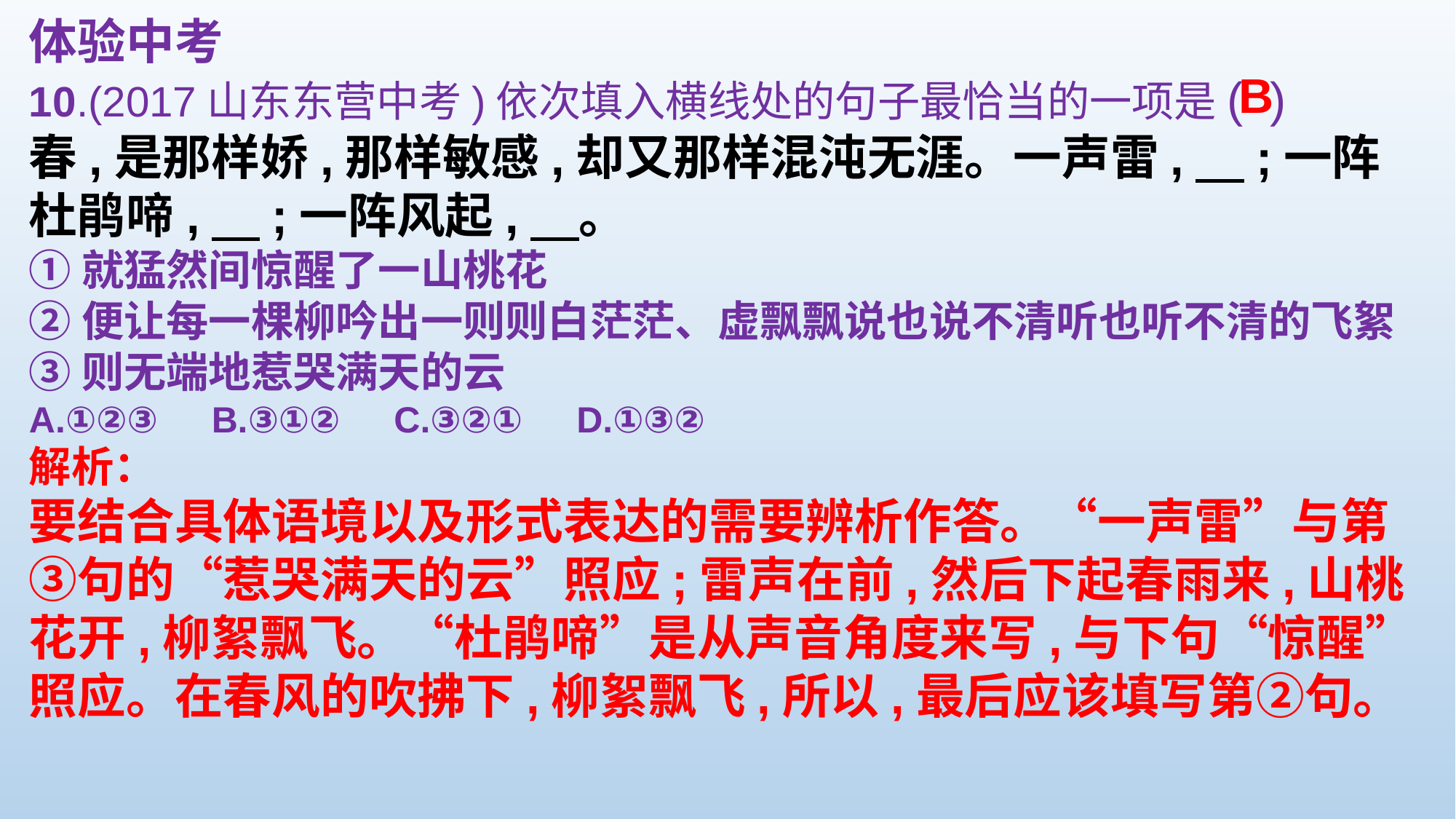

体验中考
10.(2017山东东营中考)依次填入横线处的句子最恰当的一项是(  )
春,是那样娇,那样敏感,却又那样混沌无涯。一声雷,　;一阵杜鹃啼,　;一阵风起,　。
①就猛然间惊醒了一山桃花
②便让每一棵柳吟出一则则白茫茫、虚飘飘说也说不清听也听不清的飞絮
③则无端地惹哭满天的云
A.①②③　B.③①②　C.③②①　D.①③②
解析：
要结合具体语境以及形式表达的需要辨析作答。“一声雷”与第③句的“惹哭满天的云”照应;雷声在前,然后下起春雨来,山桃花开,柳絮飘飞。“杜鹃啼”是从声音角度来写,与下句“惊醒”照应。在春风的吹拂下,柳絮飘飞,所以,最后应该填写第②句。
B